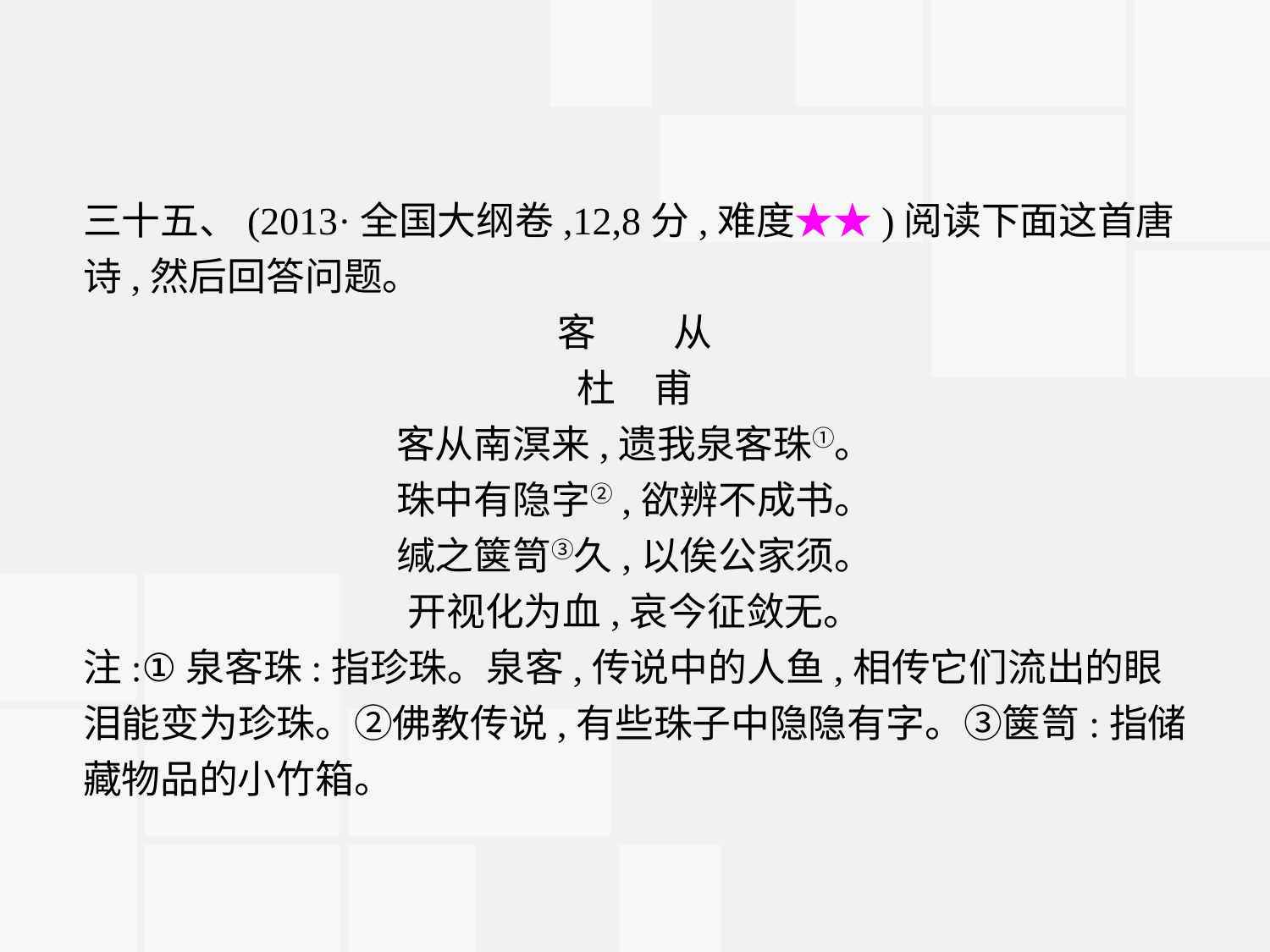

三十五、(2013·全国大纲卷,12,8分,难度★★)阅读下面这首唐诗,然后回答问题。
客　　从
杜　甫
客从南溟来,遗我泉客珠①。
珠中有隐字②,欲辨不成书。
缄之箧笥③久,以俟公家须。
开视化为血,哀今征敛无。
注:①泉客珠:指珍珠。泉客,传说中的人鱼,相传它们流出的眼泪能变为珍珠。②佛教传说,有些珠子中隐隐有字。③箧笥:指储藏物品的小竹箱。